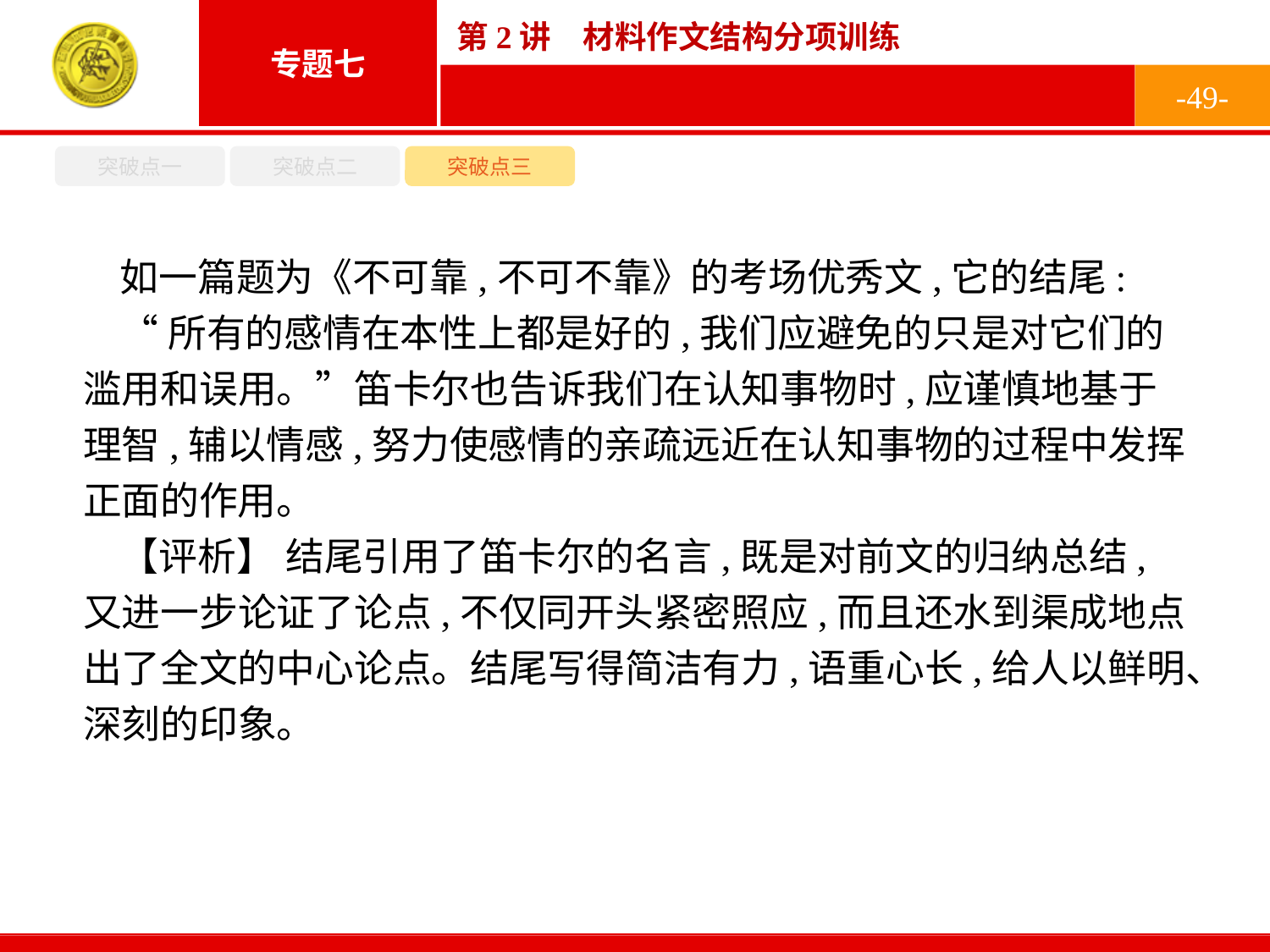

-49-
突破点一
突破点二
突破点三
如一篇题为《不可靠,不可不靠》的考场优秀文,它的结尾:
“所有的感情在本性上都是好的,我们应避免的只是对它们的滥用和误用。”笛卡尔也告诉我们在认知事物时,应谨慎地基于理智,辅以情感,努力使感情的亲疏远近在认知事物的过程中发挥正面的作用。
【评析】 结尾引用了笛卡尔的名言,既是对前文的归纳总结,又进一步论证了论点,不仅同开头紧密照应,而且还水到渠成地点出了全文的中心论点。结尾写得简洁有力,语重心长,给人以鲜明、深刻的印象。